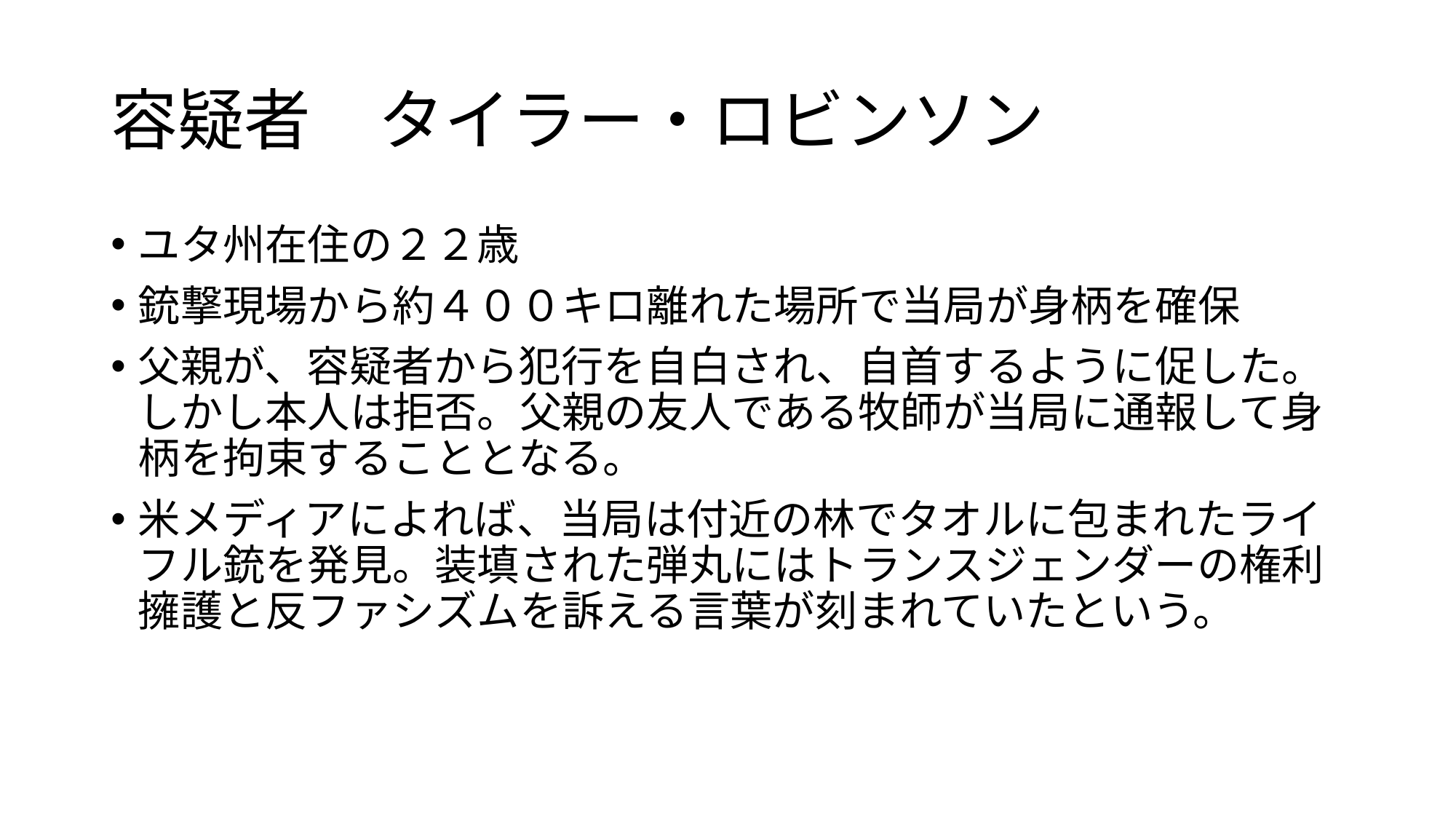

# 容疑者　タイラー・ロビンソン
ユタ州在住の２２歳
銃撃現場から約４００キロ離れた場所で当局が身柄を確保
父親が、容疑者から犯行を自白され、自首するように促した。しかし本人は拒否。父親の友人である牧師が当局に通報して身柄を拘束することとなる。
米メディアによれば、当局は付近の林でタオルに包まれたライフル銃を発見。装填された弾丸にはトランスジェンダーの権利擁護と反ファシズムを訴える言葉が刻まれていたという。